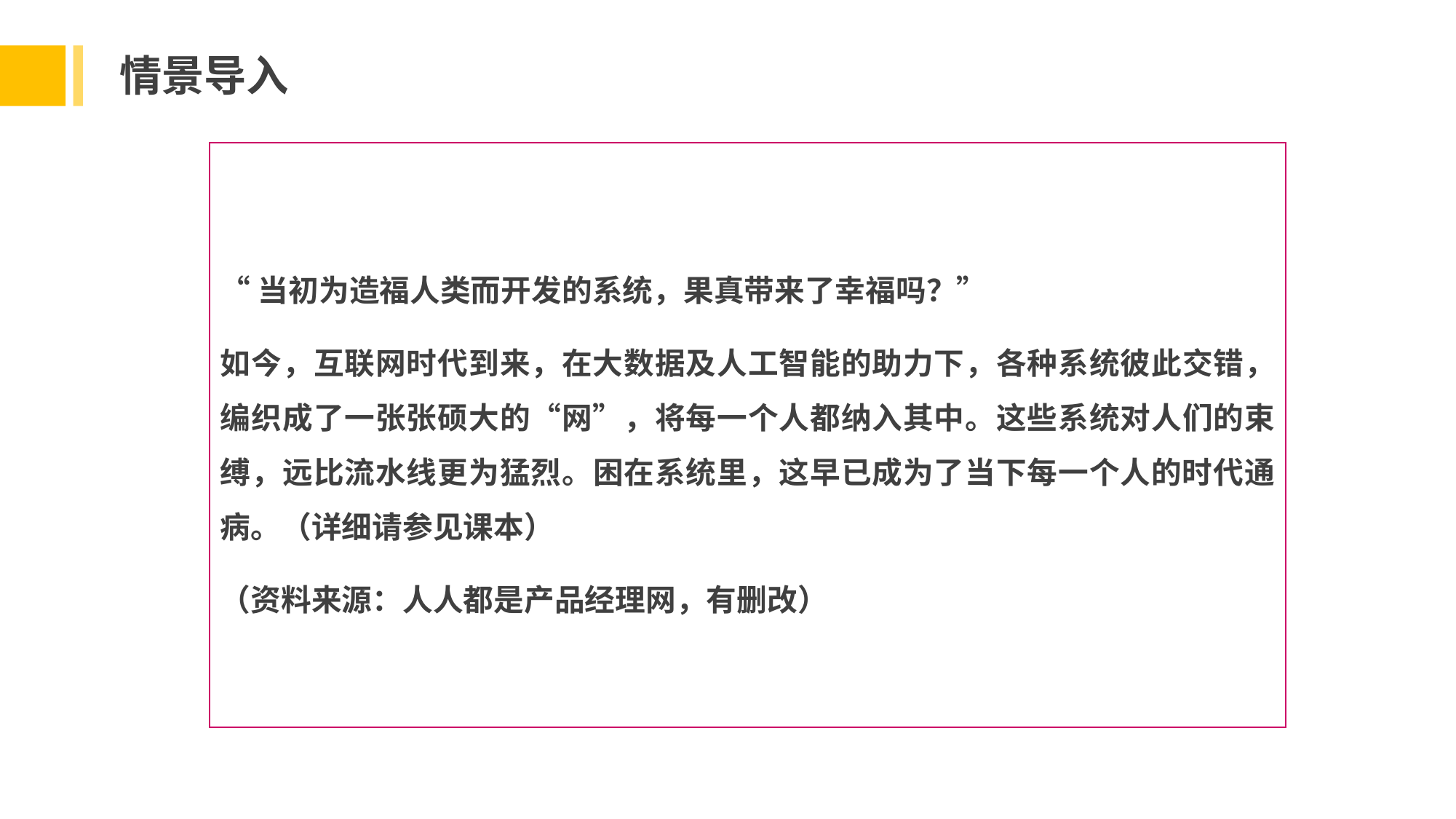

情景导入

“当初为造福人类而开发的系统，果真带来了幸福吗？”
如今，互联网时代到来，在大数据及人工智能的助力下，各种系统彼此交错，编织成了一张张硕大的“网”，将每一个人都纳入其中。这些系统对人们的束缚，远比流水线更为猛烈。困在系统里，这早已成为了当下每一个人的时代通病。（详细请参见课本）
（资料来源：人人都是产品经理网，有删改）